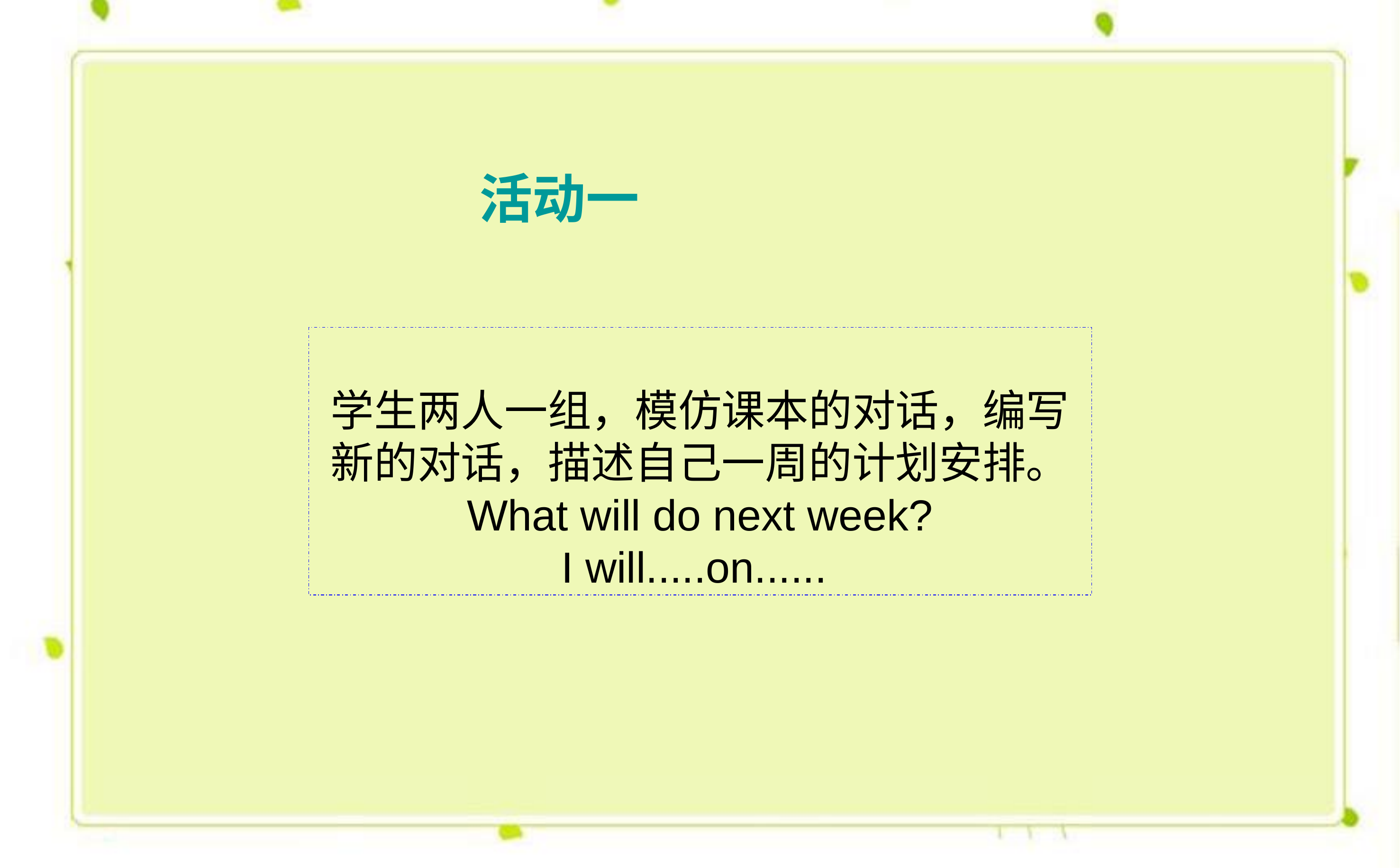

活动一

学生两人一组，模仿课本的对话，编写新的对话，描述自己一周的计划安排。
What will do next week?
I will.....on......